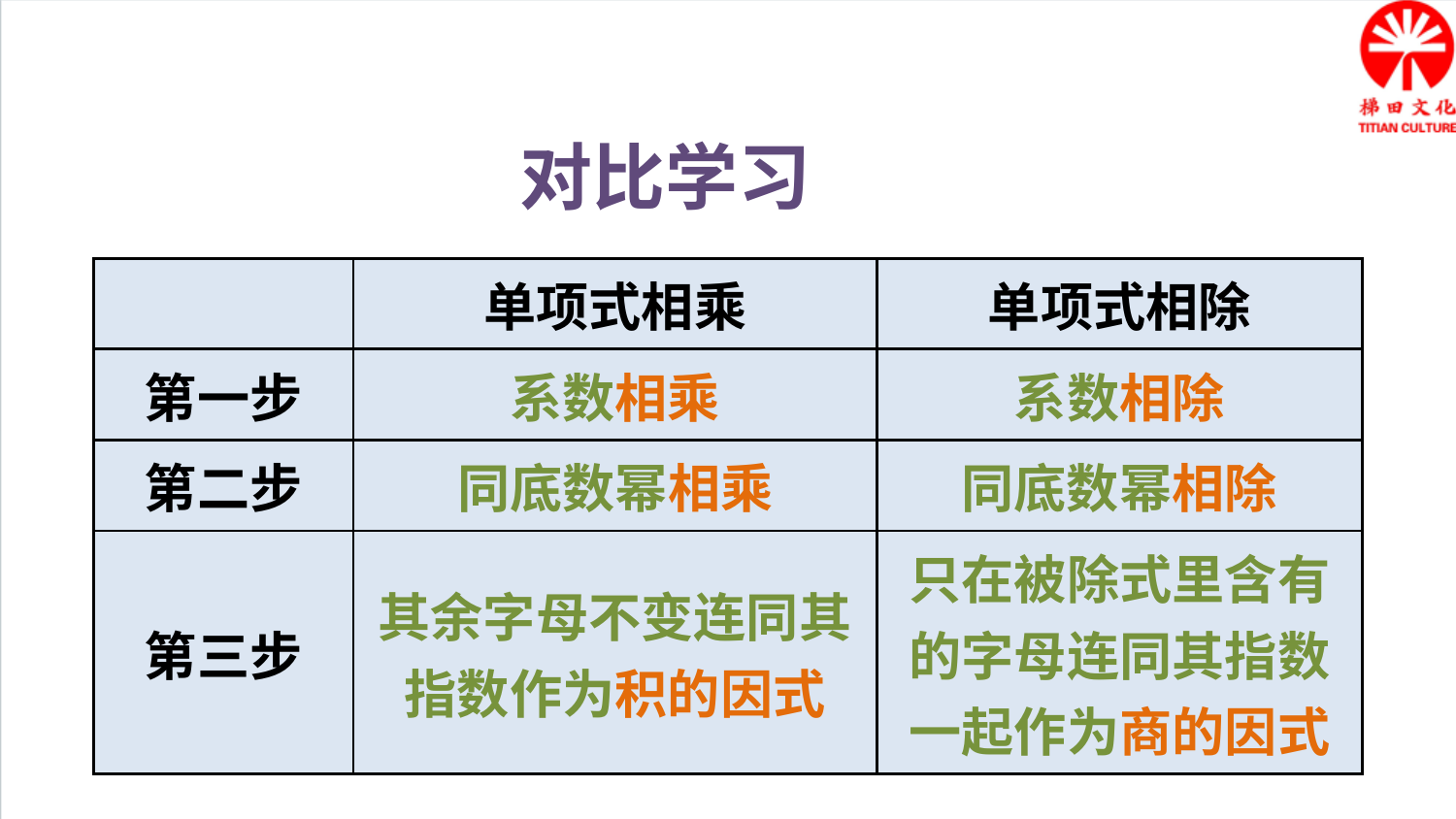

对比学习
|  | 单项式相乘 | 单项式相除 |
| --- | --- | --- |
| 第一步 | 系数相乘 | 系数相除 |
| 第二步 | 同底数幂相乘 | 同底数幂相除 |
| 第三步 | 其余字母不变连同其指数作为积的因式 | 只在被除式里含有的字母连同其指数一起作为商的因式 |